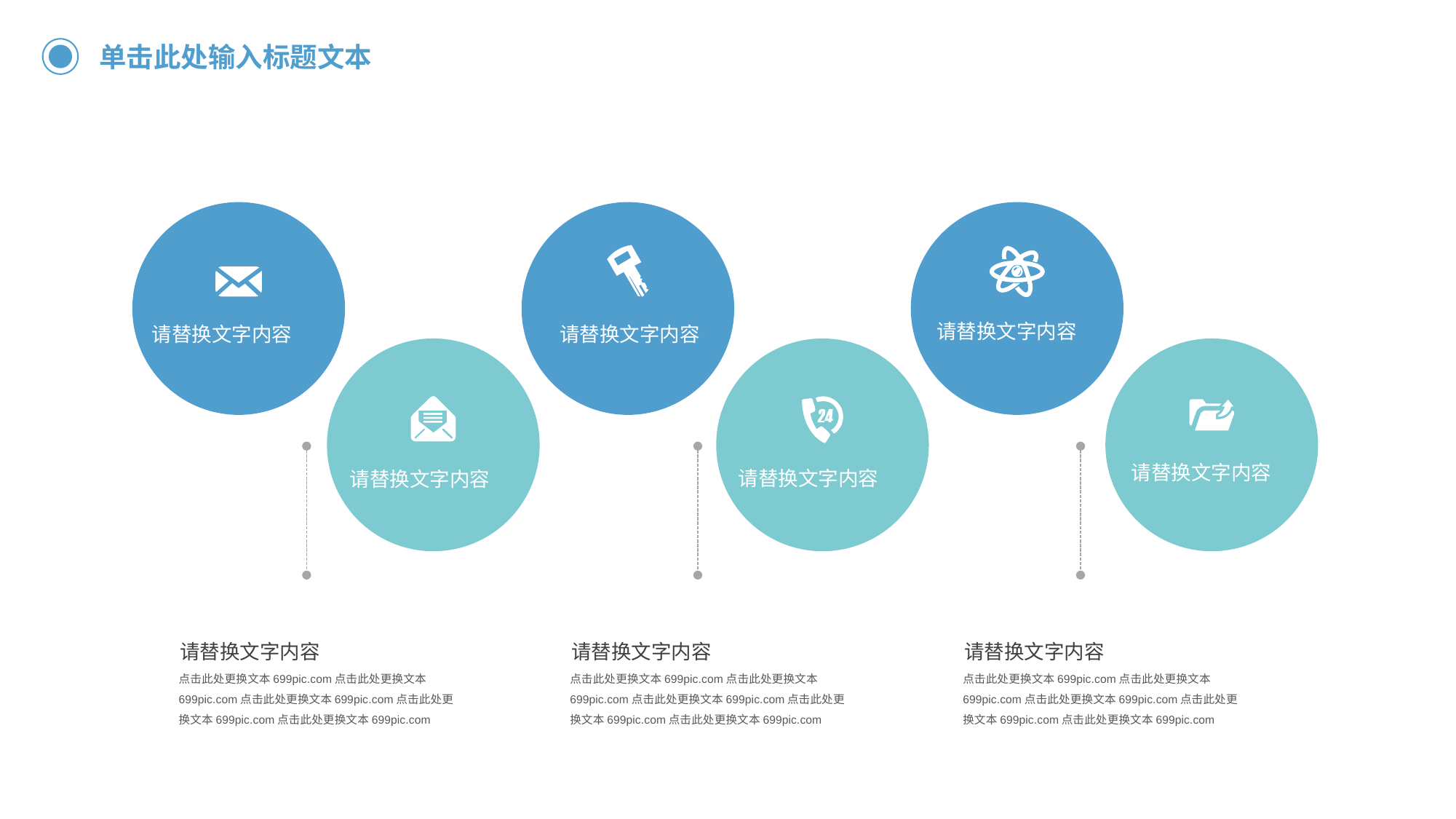

单击此处输入标题文本

请替换文字内容

请替换文字内容

请替换文字内容

请替换文字内容

请替换文字内容

请替换文字内容
请替换文字内容
请替换文字内容
请替换文字内容
点击此处更换文本699pic.com点击此处更换文本699pic.com点击此处更换文本699pic.com点击此处更换文本699pic.com点击此处更换文本699pic.com
点击此处更换文本699pic.com点击此处更换文本699pic.com点击此处更换文本699pic.com点击此处更换文本699pic.com点击此处更换文本699pic.com
点击此处更换文本699pic.com点击此处更换文本699pic.com点击此处更换文本699pic.com点击此处更换文本699pic.com点击此处更换文本699pic.com